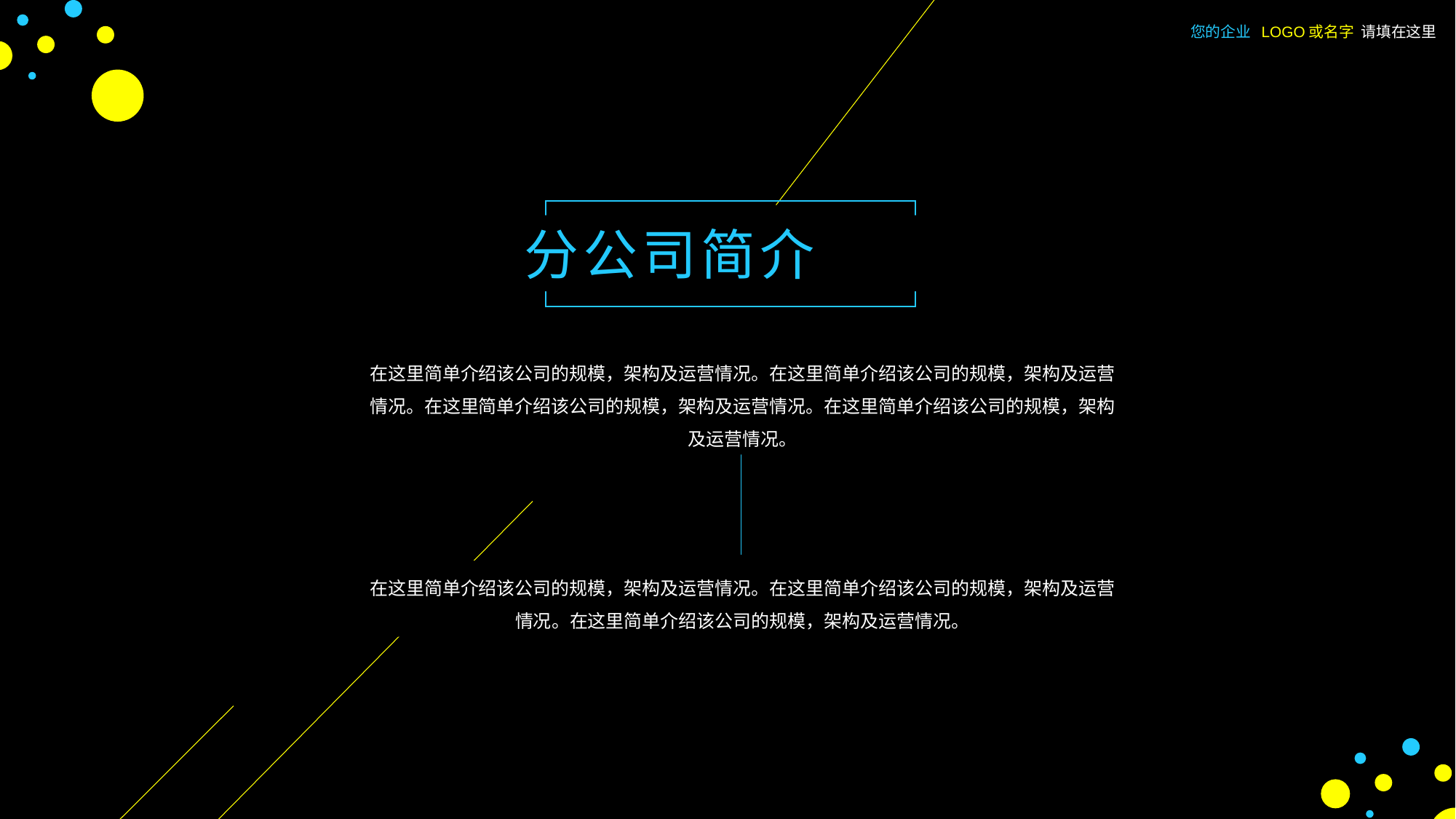

您的企业  LOGO或名字  请填在这里

分公司简介
在这里简单介绍该公司的规模，架构及运营情况。在这里简单介绍该公司的规模，架构及运营情况。在这里简单介绍该公司的规模，架构及运营情况。在这里简单介绍该公司的规模，架构及运营情况。
在这里简单介绍该公司的规模，架构及运营情况。在这里简单介绍该公司的规模，架构及运营情况。在这里简单介绍该公司的规模，架构及运营情况。